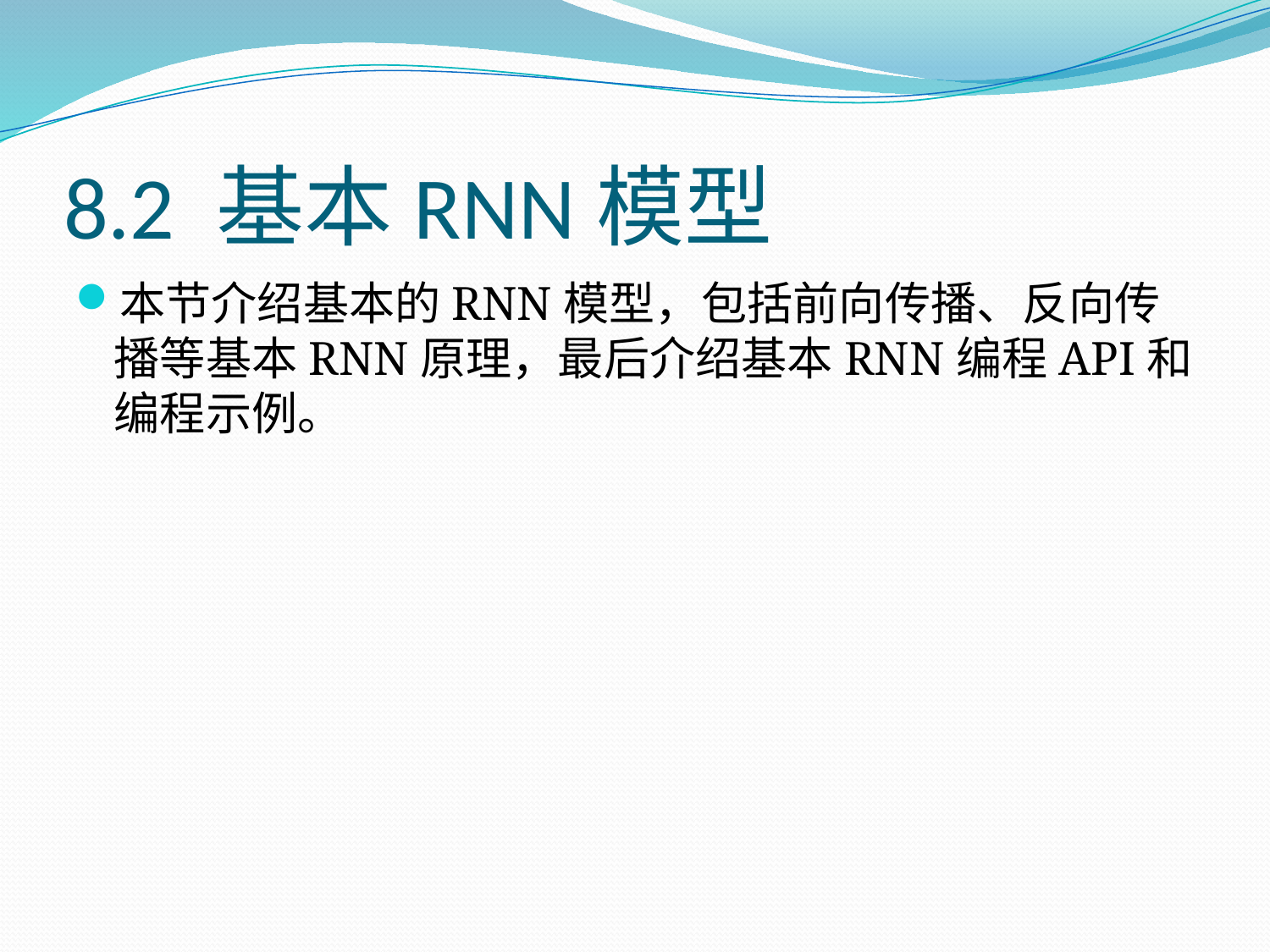

# 8.2 基本RNN模型
本节介绍基本的RNN模型，包括前向传播、反向传播等基本RNN原理，最后介绍基本RNN编程API和编程示例。